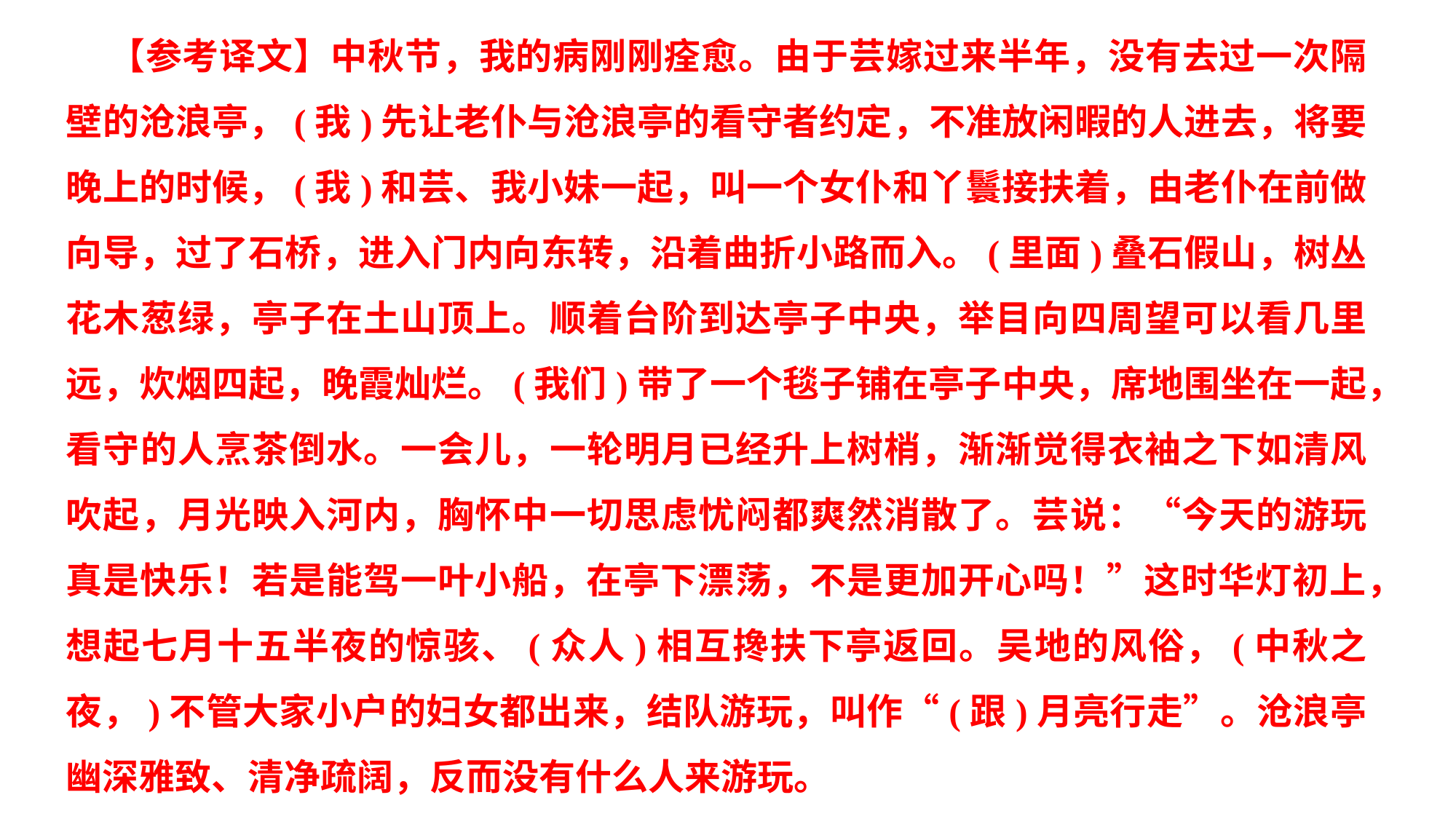

【参考译文】中秋节，我的病刚刚痊愈。由于芸嫁过来半年，没有去过一次隔壁的沧浪亭，(我)先让老仆与沧浪亭的看守者约定，不准放闲暇的人进去，将要晚上的时候，(我)和芸、我小妹一起，叫一个女仆和丫鬟接扶着，由老仆在前做向导，过了石桥，进入门内向东转，沿着曲折小路而入。(里面)叠石假山，树丛花木葱绿，亭子在土山顶上。顺着台阶到达亭子中央，举目向四周望可以看几里远，炊烟四起，晚霞灿烂。(我们)带了一个毯子铺在亭子中央，席地围坐在一起，看守的人烹茶倒水。一会儿，一轮明月已经升上树梢，渐渐觉得衣袖之下如清风吹起，月光映入河内，胸怀中一切思虑忧闷都爽然消散了。芸说：“今天的游玩真是快乐！若是能驾一叶小船，在亭下漂荡，不是更加开心吗！”这时华灯初上，想起七月十五半夜的惊骇、(众人)相互搀扶下亭返回。吴地的风俗，(中秋之夜，)不管大家小户的妇女都出来，结队游玩，叫作“(跟)月亮行走”。沧浪亭幽深雅致、清净疏阔，反而没有什么人来游玩。